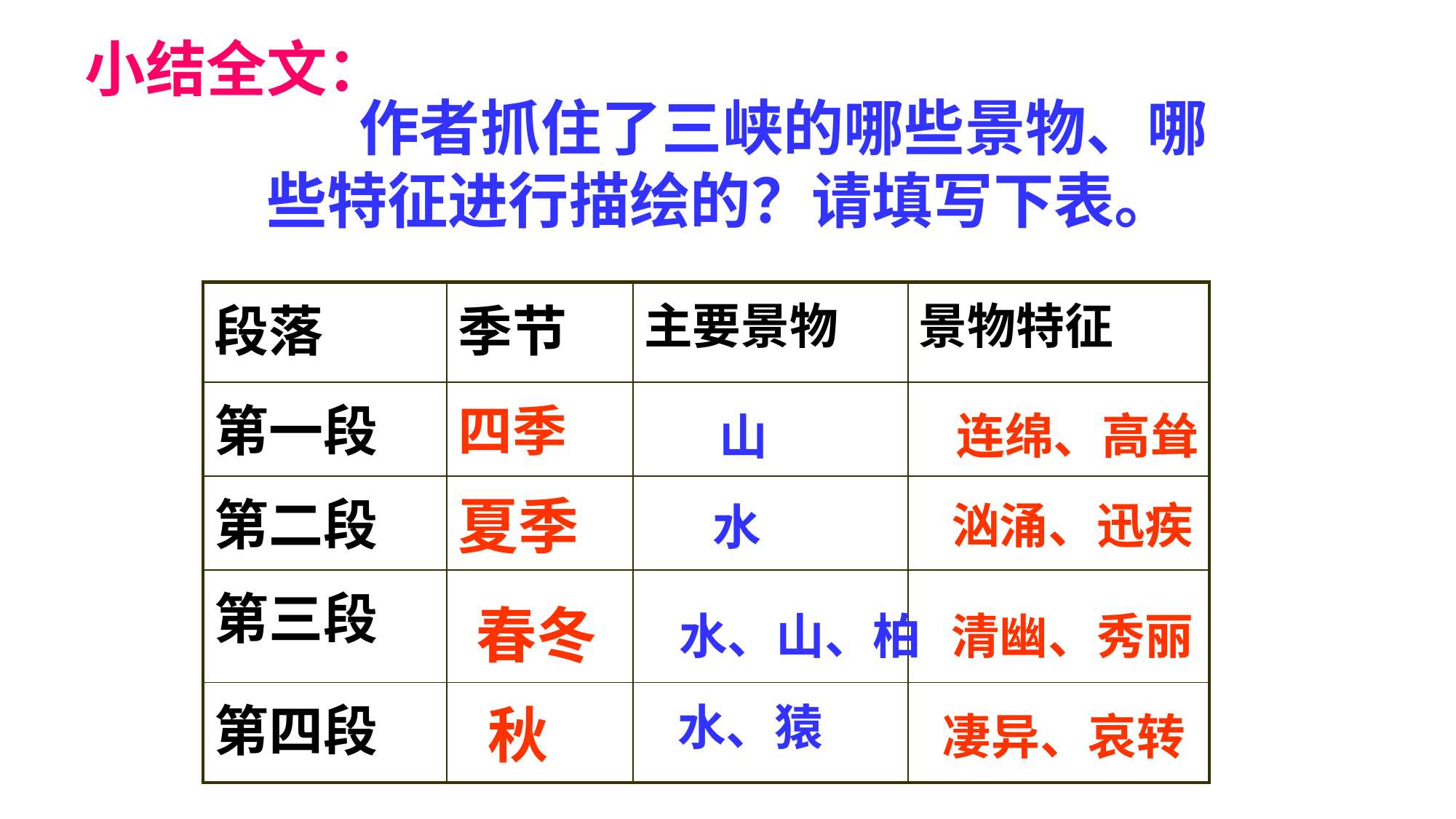

小结全文：

        作者抓住了三峡的哪些景物、哪些特征进行描绘的？请填写下表。
| 段落 | 季节 | 主要景物 | 景物特征 |
| --- | --- | --- | --- |
| 第一段 | 四季 |  |  |
| 第二段 |  |  |  |
| 第三段 |  |  |  |
| 第四段 |  |  |  |

连绵、高耸
山
夏季
汹涌、迅疾
水
春冬
水、山、柏
清幽、秀丽
秋
水、猿
凄异、哀转